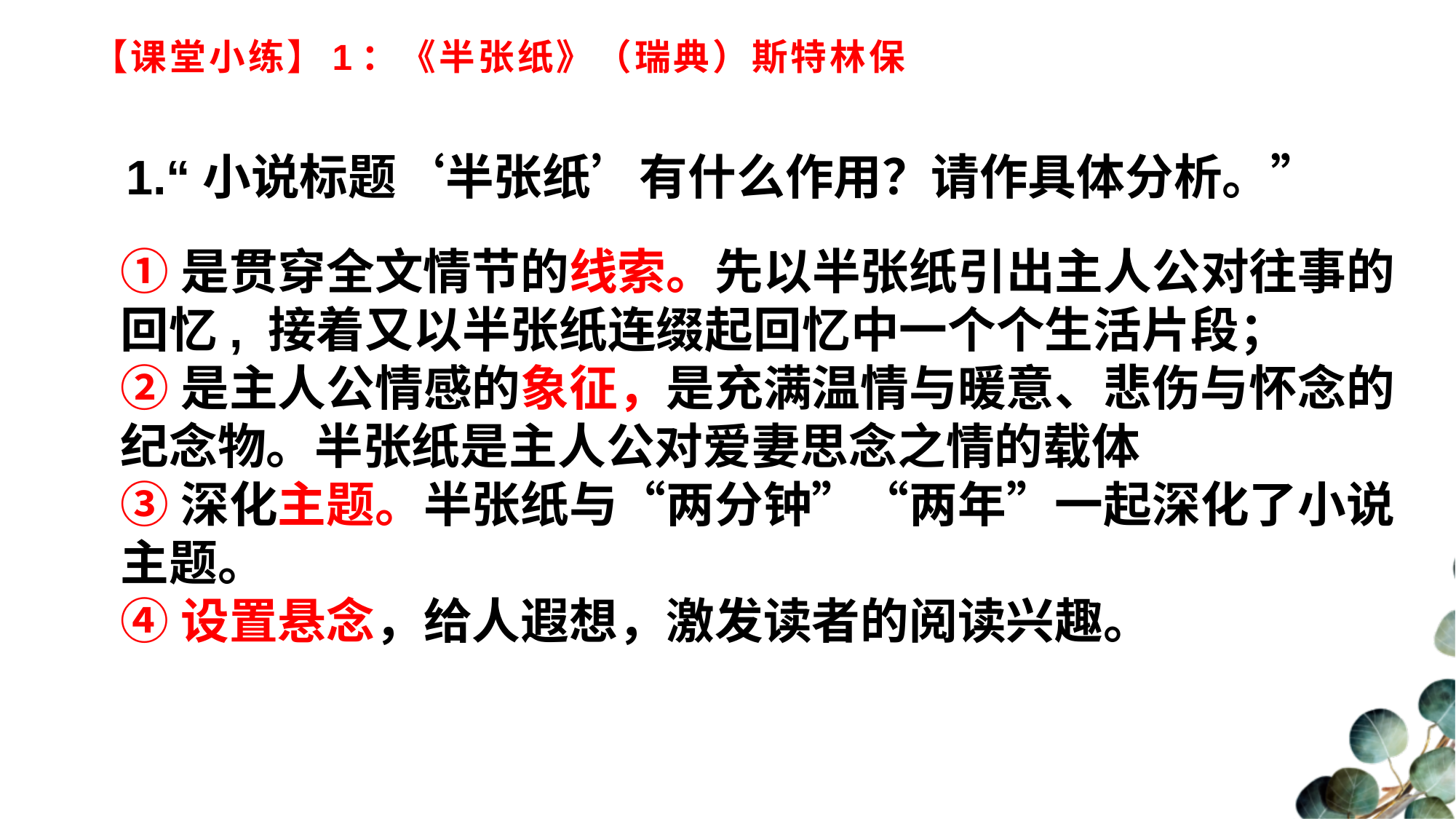

# 【课堂小练】1：《半张纸》（瑞典）斯特林保
1.“小说标题‘半张纸’有什么作用？请作具体分析。”
①是贯穿全文情节的线索。先以半张纸引出主人公对往事的回忆, 接着又以半张纸连缀起回忆中一个个生活片段；
②是主人公情感的象征，是充满温情与暖意、悲伤与怀念的纪念物。半张纸是主人公对爱妻思念之情的载体
③深化主题。半张纸与“两分钟”“两年”一起深化了小说主题。
④设置悬念，给人遐想，激发读者的阅读兴趣。